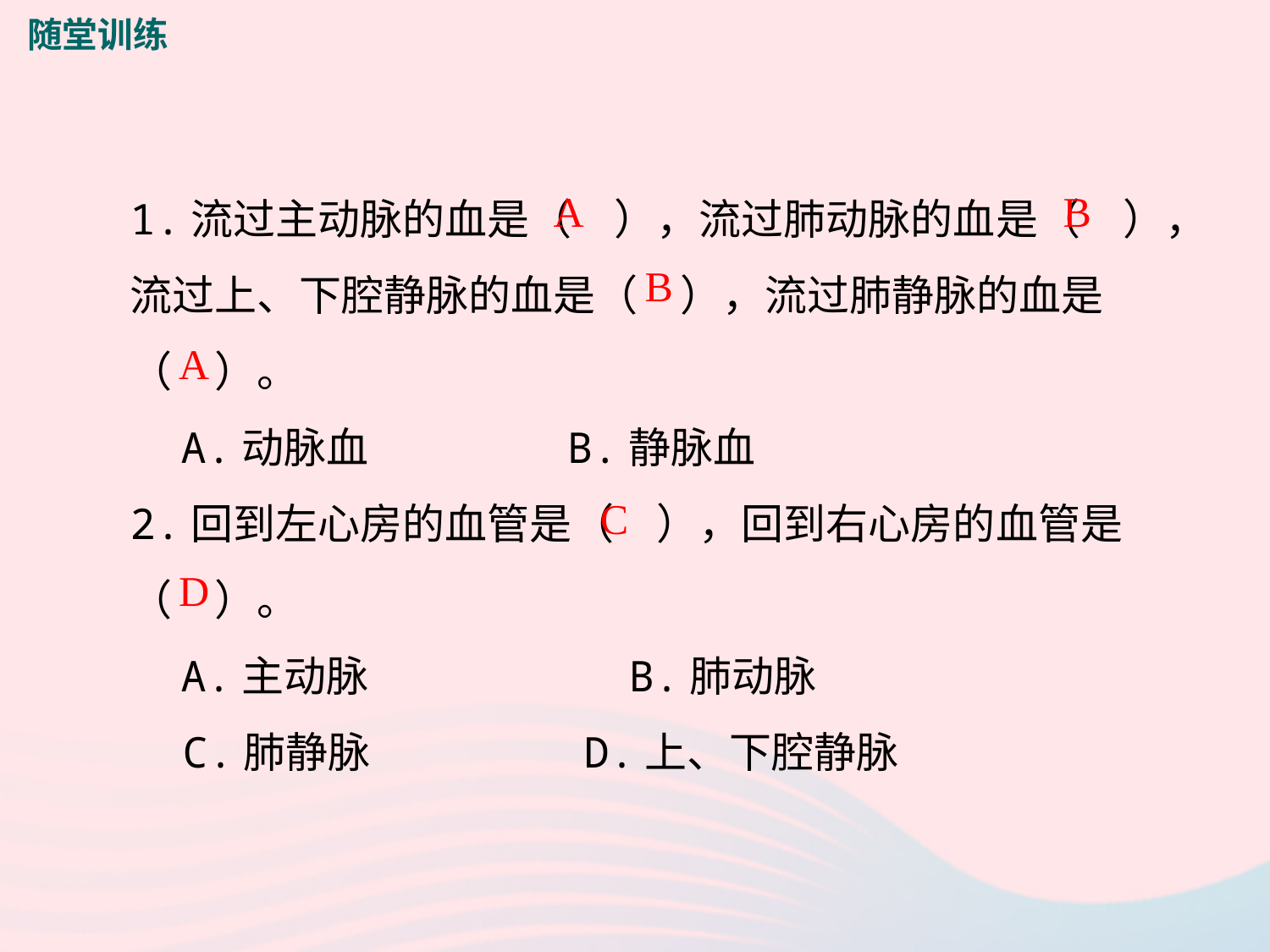

随堂训练

1.流过主动脉的血是（　），流过肺动脉的血是（　），流过上、下腔静脉的血是（　），流过肺静脉的血是（　）。
  A.动脉血　　　　  B.静脉血
2.回到左心房的血管是（　），回到右心房的血管是（　）。
  A.主动脉　　　　　    B.肺动脉
　C.肺静脉　　　        D.上、下腔静脉
A
B
B
A
C
D